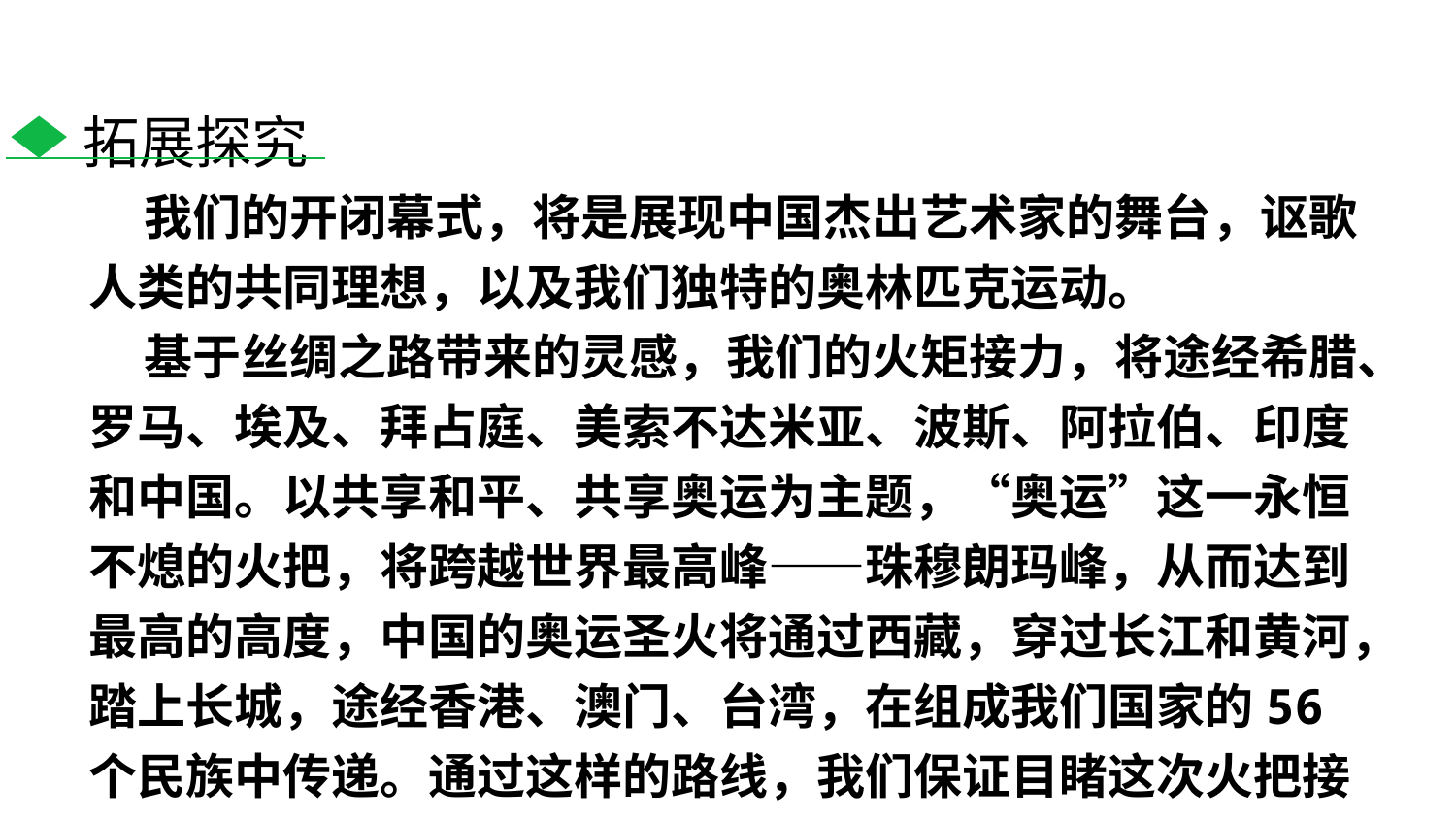

拓展探究

    我们的开闭幕式，将是展现中国杰出艺术家的舞台，讴歌人类的共同理想，以及我们独特的奥林匹克运动。
    基于丝绸之路带来的灵感，我们的火矩接力，将途经希腊、罗马、埃及、拜占庭、美索不达米亚、波斯、阿拉伯、印度和中国。以共享和平、共享奥运为主题，“奥运”这一永恒不熄的火把，将跨越世界最高峰——珠穆朗玛峰，从而达到最高的高度，中国的奥运圣火将通过西藏，穿过长江和黄河，踏上长城，途经香港、澳门、台湾，在组成我们国家的56个民族中传递。通过这样的路线，我们保证目睹这次火把接力的人们，会比任何一次都多。